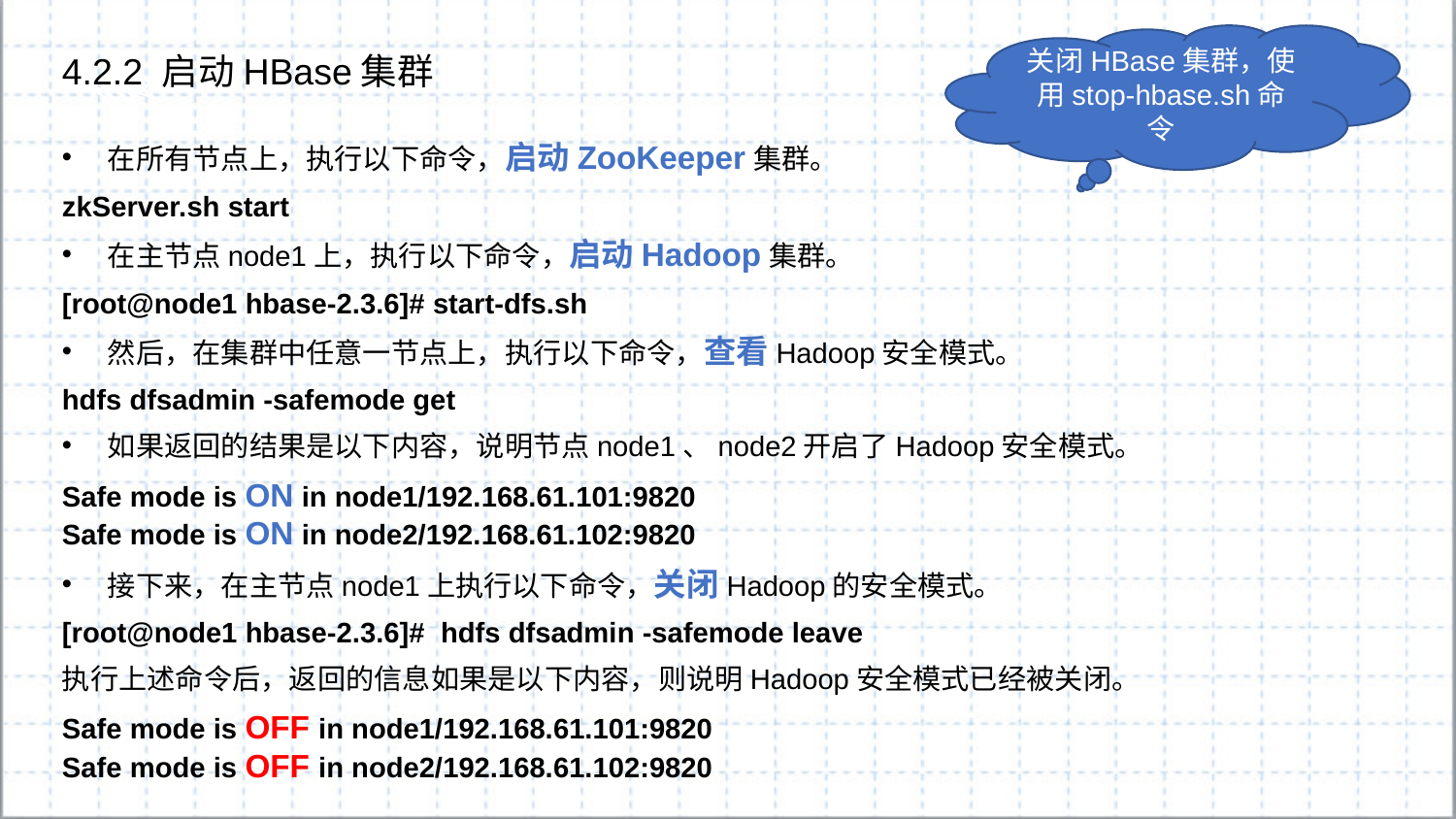

关闭HBase集群，使用stop-hbase.sh命令
4.2.2 启动HBase集群
在所有节点上，执行以下命令，启动ZooKeeper集群。
zkServer.sh start
在主节点node1上，执行以下命令，启动Hadoop集群。
[root@node1 hbase-2.3.6]# start-dfs.sh
然后，在集群中任意一节点上，执行以下命令，查看Hadoop安全模式。
hdfs dfsadmin -safemode get
如果返回的结果是以下内容，说明节点node1、node2开启了Hadoop安全模式。
Safe mode is ON in node1/192.168.61.101:9820
Safe mode is ON in node2/192.168.61.102:9820
接下来，在主节点node1上执行以下命令，关闭Hadoop的安全模式。
[root@node1 hbase-2.3.6]#  hdfs dfsadmin -safemode leave
执行上述命令后，返回的信息如果是以下内容，则说明Hadoop安全模式已经被关闭。
Safe mode is OFF in node1/192.168.61.101:9820
Safe mode is OFF in node2/192.168.61.102:9820